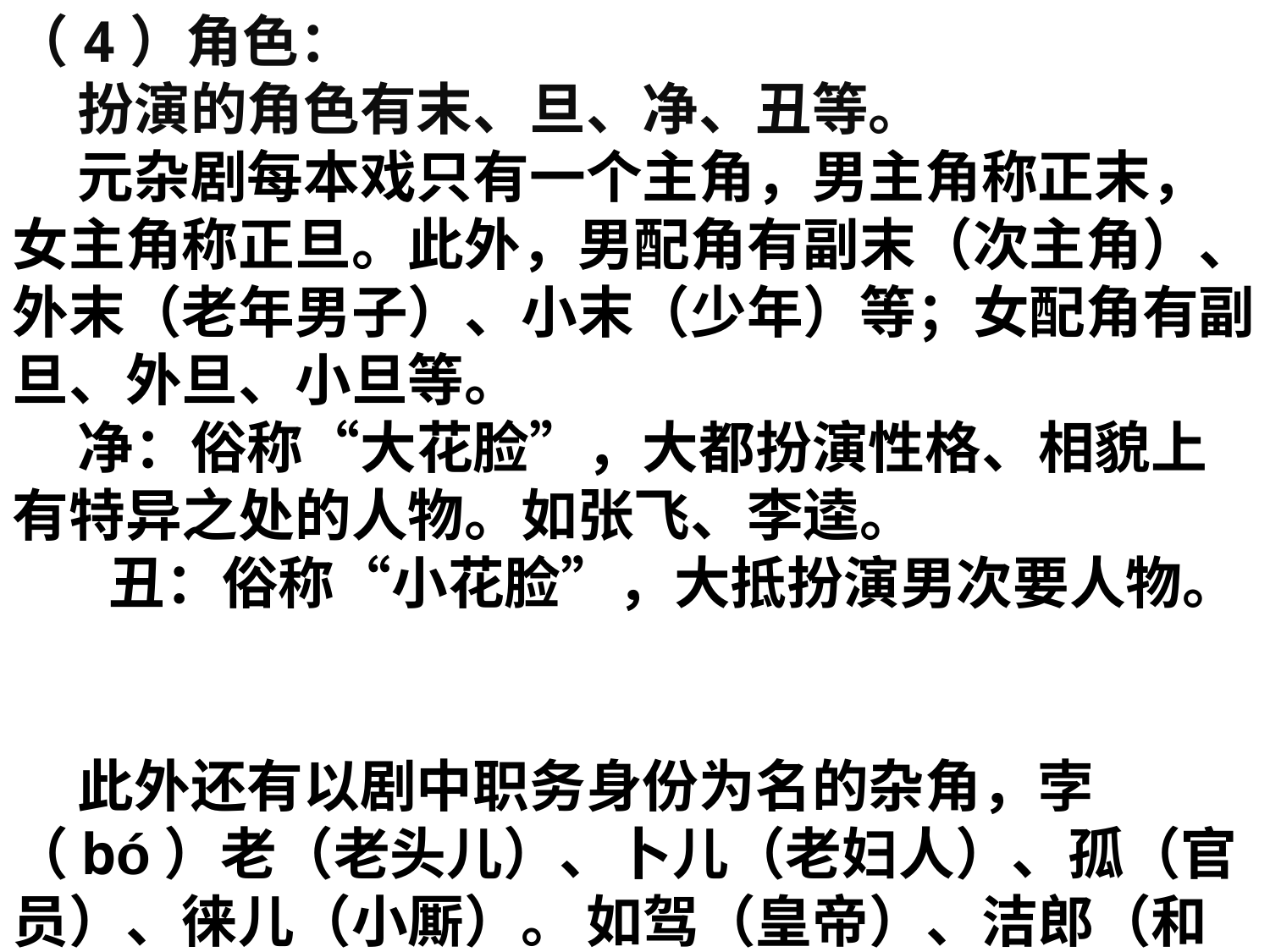

（4）角色：
    扮演的角色有末、旦、净、丑等。
    元杂剧每本戏只有一个主角，男主角称正末，女主角称正旦。此外，男配角有副末（次主角）、外末（老年男子）、小末（少年）等；女配角有副旦、外旦、小旦等。
    净：俗称“大花脸”，大都扮演性格、相貌上有特异之处的人物。如张飞、李逵。
          丑：俗称“小花脸”，大抵扮演男次要人物。

    此外还有以剧中职务身份为名的杂角，孛（bó）老（老头儿）、卜儿（老妇人）、孤（官员）、徕儿（小厮）。 如驾（皇帝）、洁郎（和尚）等。